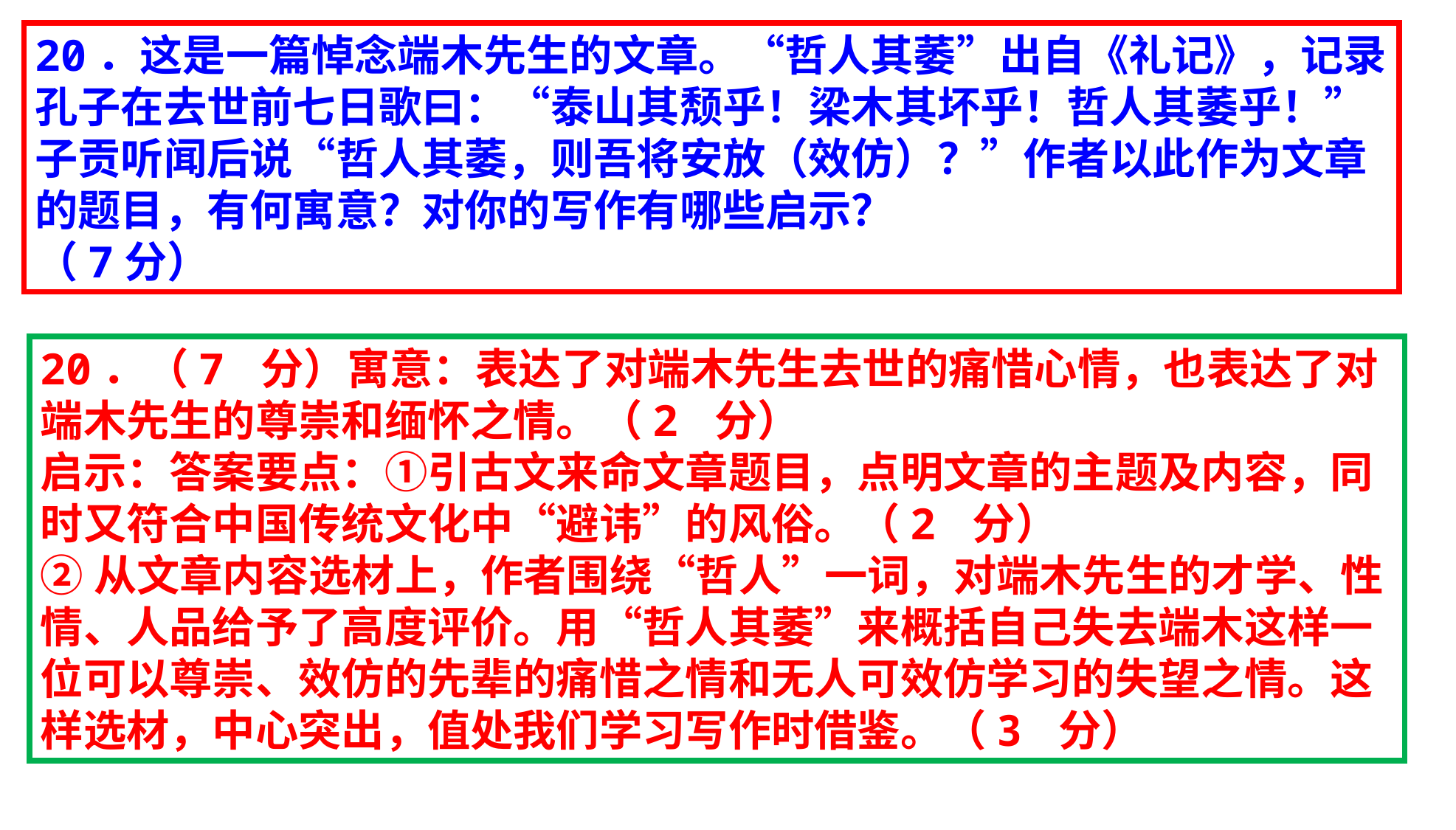

20．这是一篇悼念端木先生的文章。“哲人其萎”出自《礼记》，记录孔子在去世前七日歌曰：“泰山其颓乎！梁木其坏乎！哲人其萎乎！”子贡听闻后说“哲人其萎，则吾将安放（效仿）？”作者以此作为文章的题目，有何寓意？对你的写作有哪些启示？
（7分）
20．（7 分）寓意：表达了对端木先生去世的痛惜心情，也表达了对端木先生的尊崇和缅怀之情。（2 分）
启示：答案要点：①引古文来命文章题目，点明文章的主题及内容，同时又符合中国传统文化中“避讳”的风俗。（2 分）
②从文章内容选材上，作者围绕“哲人”一词，对端木先生的才学、性情、人品给予了高度评价。用“哲人其萎”来概括自己失去端木这样一位可以尊崇、效仿的先辈的痛惜之情和无人可效仿学习的失望之情。这样选材，中心突出，值处我们学习写作时借鉴。（3 分）